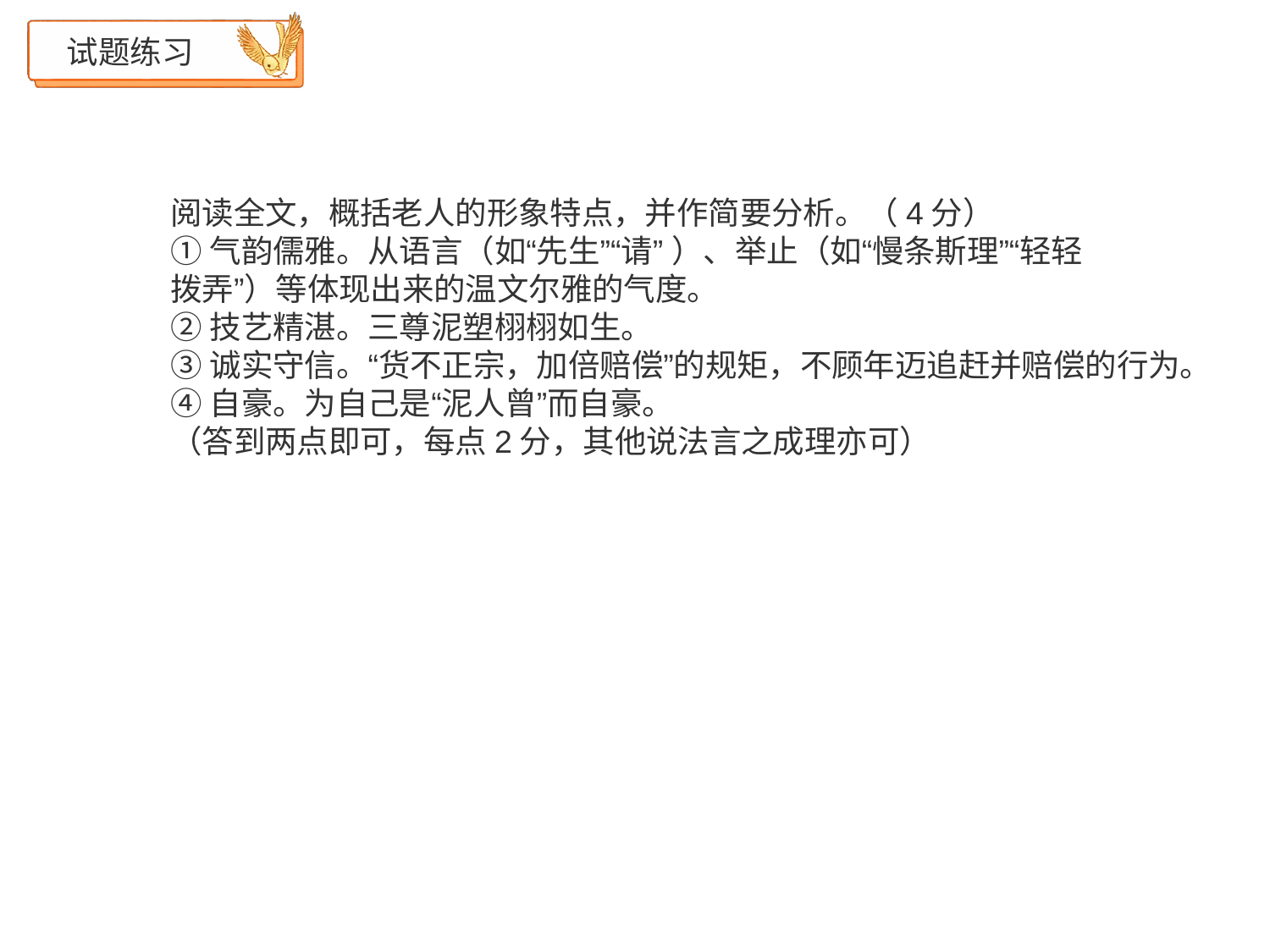

# 试题练习
阅读全文，概括老人的形象特点，并作简要分析。（4分）
①气韵儒雅。从语言（如“先生”“请” ）、举止（如“慢条斯理”“轻轻
拨弄”）等体现出来的温文尔雅的气度。
②技艺精湛。三尊泥塑栩栩如生。
③诚实守信。“货不正宗，加倍赔偿”的规矩，不顾年迈追赶并赔偿的行为。
④自豪。为自己是“泥人曾”而自豪。
（答到两点即可，每点2分，其他说法言之成理亦可）